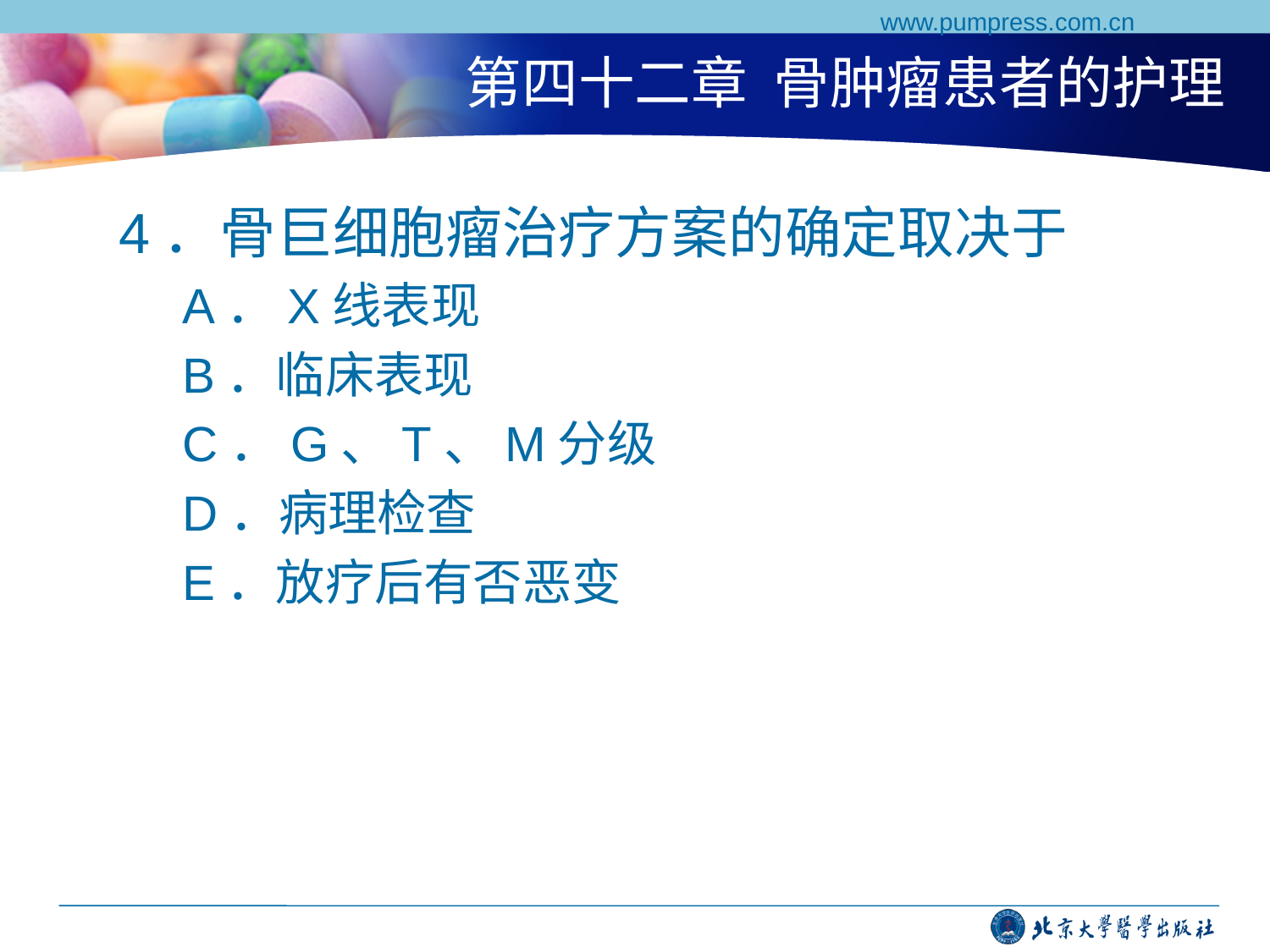

www.pumpress.com.cn
# 第四十二章  骨肿瘤患者的护理
4．骨巨细胞瘤治疗方案的确定取决于
A．X线表现
B．临床表现
C．G、T、M分级
D．病理检查
E．放疗后有否恶变